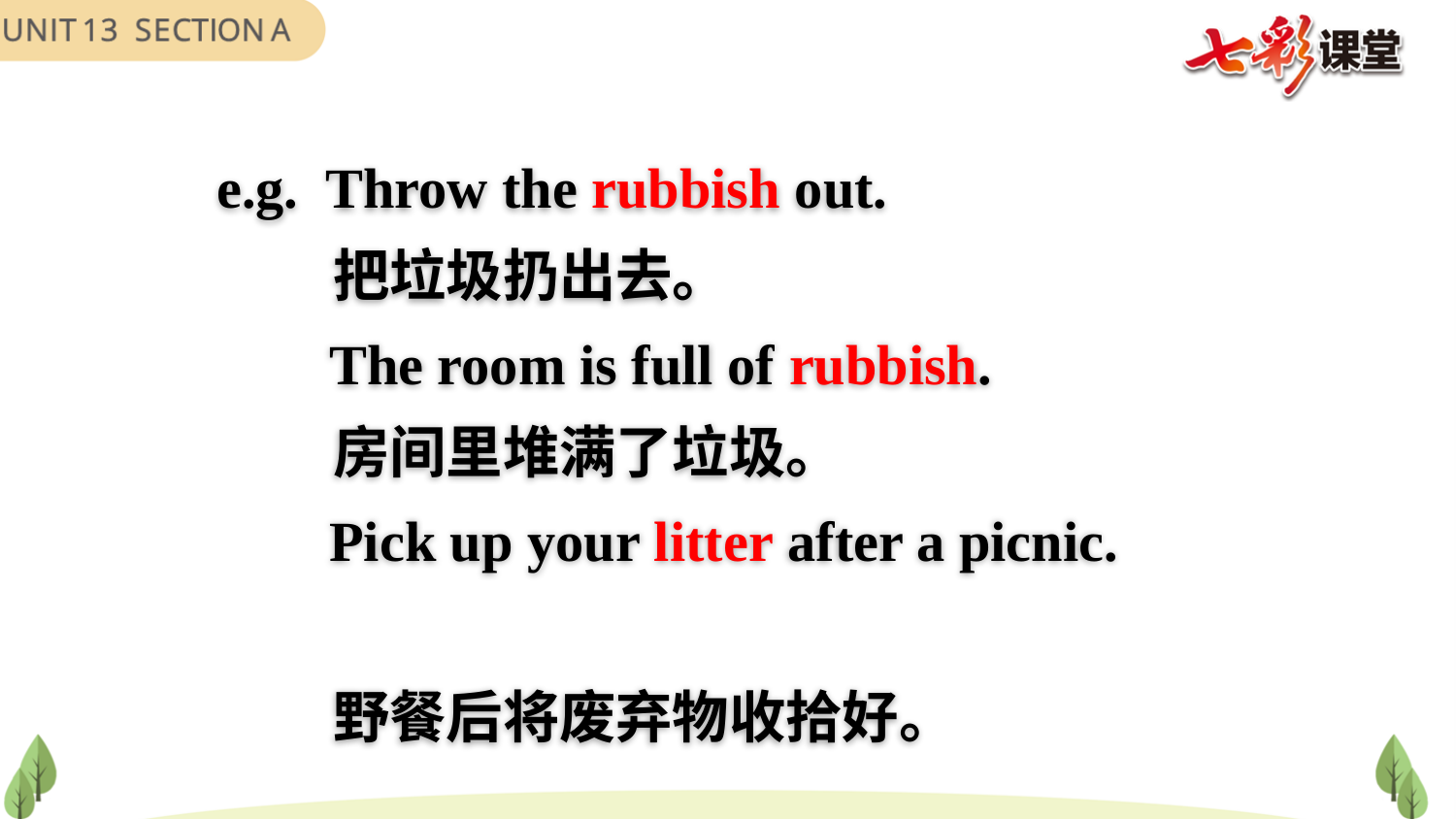

e.g.  Throw the rubbish out.
        把垃圾扔出去。
        The room is full of rubbish.
        房间里堆满了垃圾。
        Pick up your litter after a picnic.
        野餐后将废弃物收拾好。